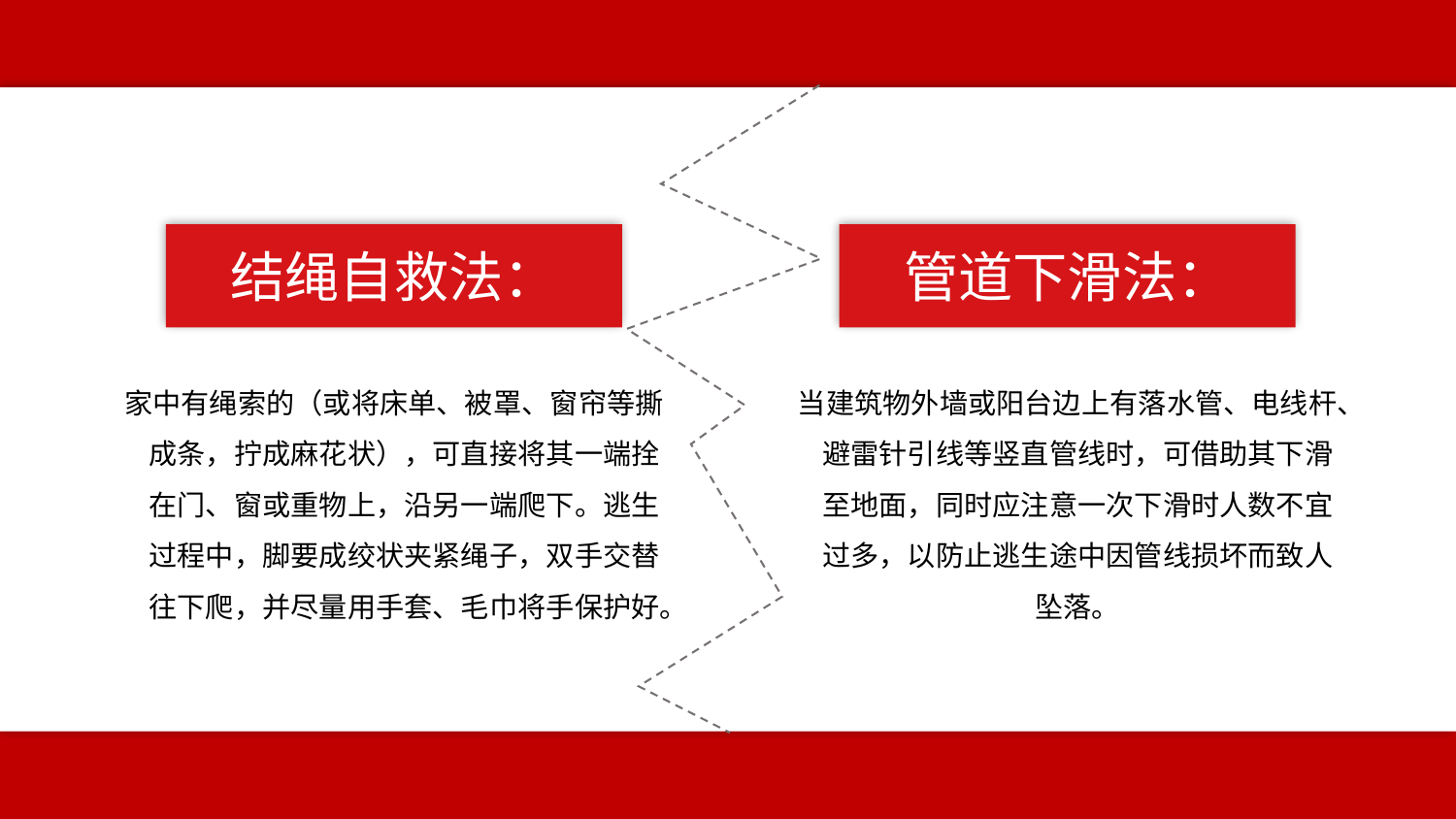

结绳自救法：
管道下滑法：
家中有绳索的（或将床单、被罩、窗帘等撕成条，拧成麻花状），可直接将其一端拴在门、窗或重物上，沿另一端爬下。逃生过程中，脚要成绞状夹紧绳子，双手交替往下爬，并尽量用手套、毛巾将手保护好。
当建筑物外墙或阳台边上有落水管、电线杆、避雷针引线等竖直管线时，可借助其下滑至地面，同时应注意一次下滑时人数不宜过多，以防止逃生途中因管线损坏而致人坠落。